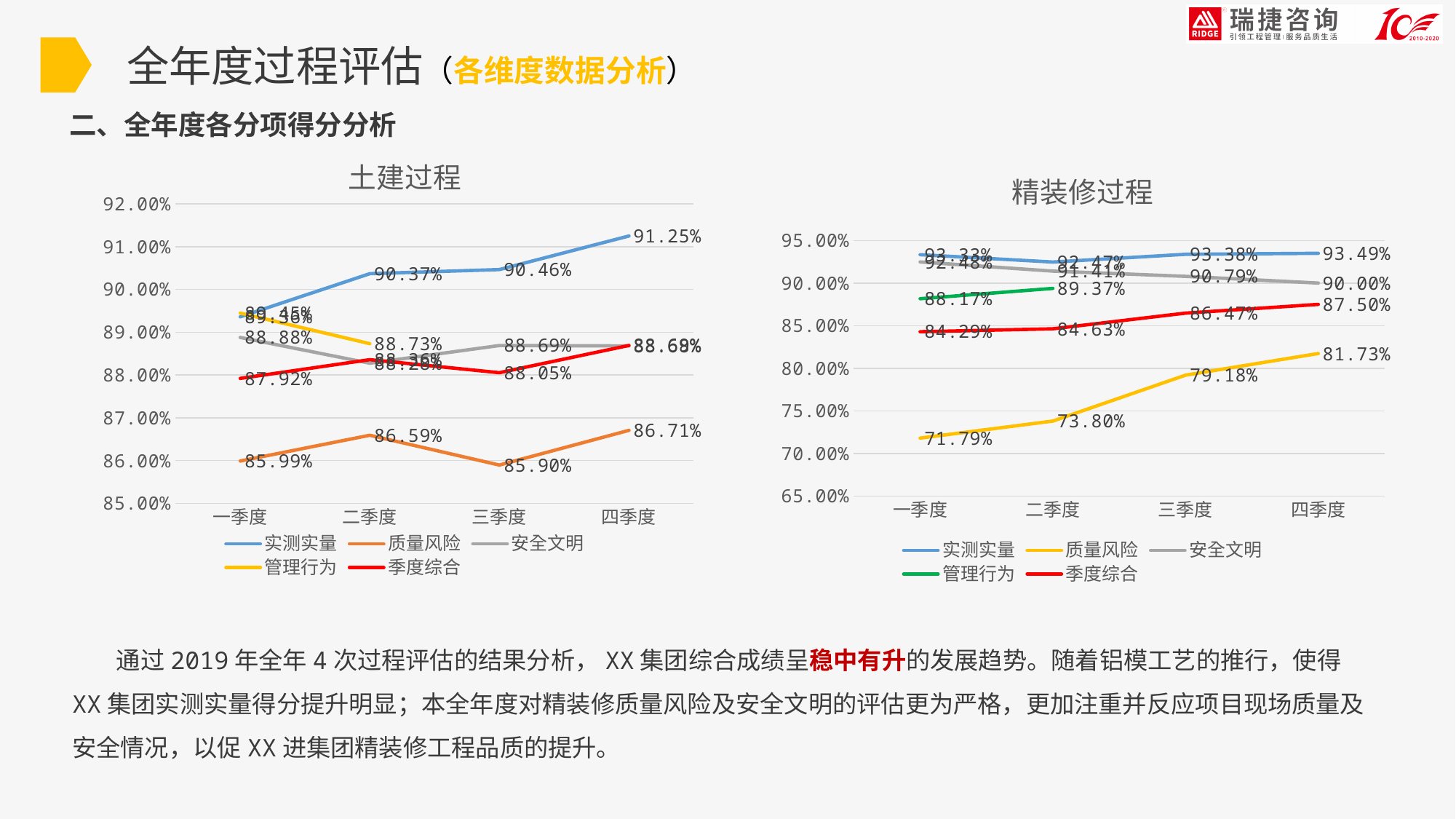

全年度过程评估（各维度数据分析）

二、全年度各分项得分分析

### Chart: 土建过程

| Category | 实测实量 | 质量风险 | 安全文明 | 管理行为 | 季度综合 |
|---|---|---|---|---|---|
| 一季度 | 0.8935982662375825 | 0.8599010608681319 | 0.8887742645027221 | 0.8944767441860462 | 0.8791985076402536 |
| 二季度 | 0.9036769799747113 | 0.8659193344823615 | 0.8827501567493935 | 0.8873231280816425 | 0.8835708645380547 |
| 三季度 | 0.9046413078275573 | 0.8589507555906959 | 0.8868902502140618 | None | 0.8805303477982709 |
| 四季度 | 0.9124826081655739 | 0.8670609965135959 | 0.8867966761163227 | None | 0.8869056965123331 |

### Chart: 精装修过程

| Category | 实测实量 | 质量风险 | 安全文明 | 管理行为 | 季度综合 |
|---|---|---|---|---|---|
| 一季度 | 0.933331086850991 | 0.7179402122755175 | 0.9248040898633189 | 0.8816544117647062 | 0.8428855038689528 |
| 二季度 | 0.9246793788395564 | 0.7379581141778241 | 0.9140568026295802 | 0.8937250415040158 | 0.8463186408660911 |
| 三季度 | 0.9337729742506666 | 0.7918438352816227 | 0.9078634505012465 | None | 0.8647229569647126 |
| 四季度 | 0.934922300892069 | 0.8172664304373825 | 0.9000173808036951 | None | 0.8749961751697853 |
       通过2019年全年4次过程评估的结果分析，XX集团综合成绩呈稳中有升的发展趋势。随着铝模工艺的推行，使得XX集团实测实量得分提升明显；本全年度对精装修质量风险及安全文明的评估更为严格，更加注重并反应项目现场质量及安全情况，以促XX进集团精装修工程品质的提升。